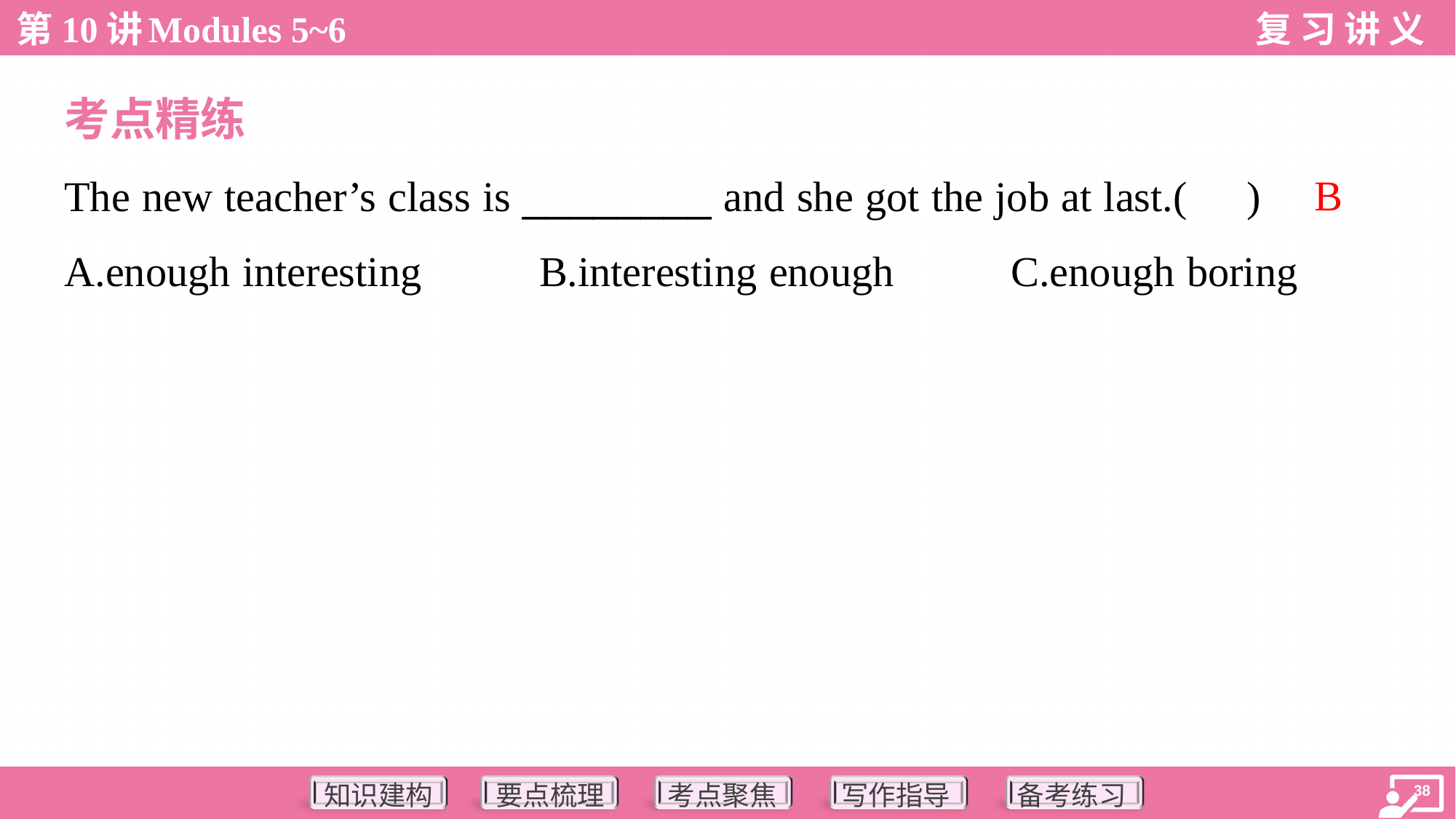

考点精练
B
The new teacher’s class is ________ and she got the job at last.(     )
A.enough interesting	B.interesting enough	C.enough boring